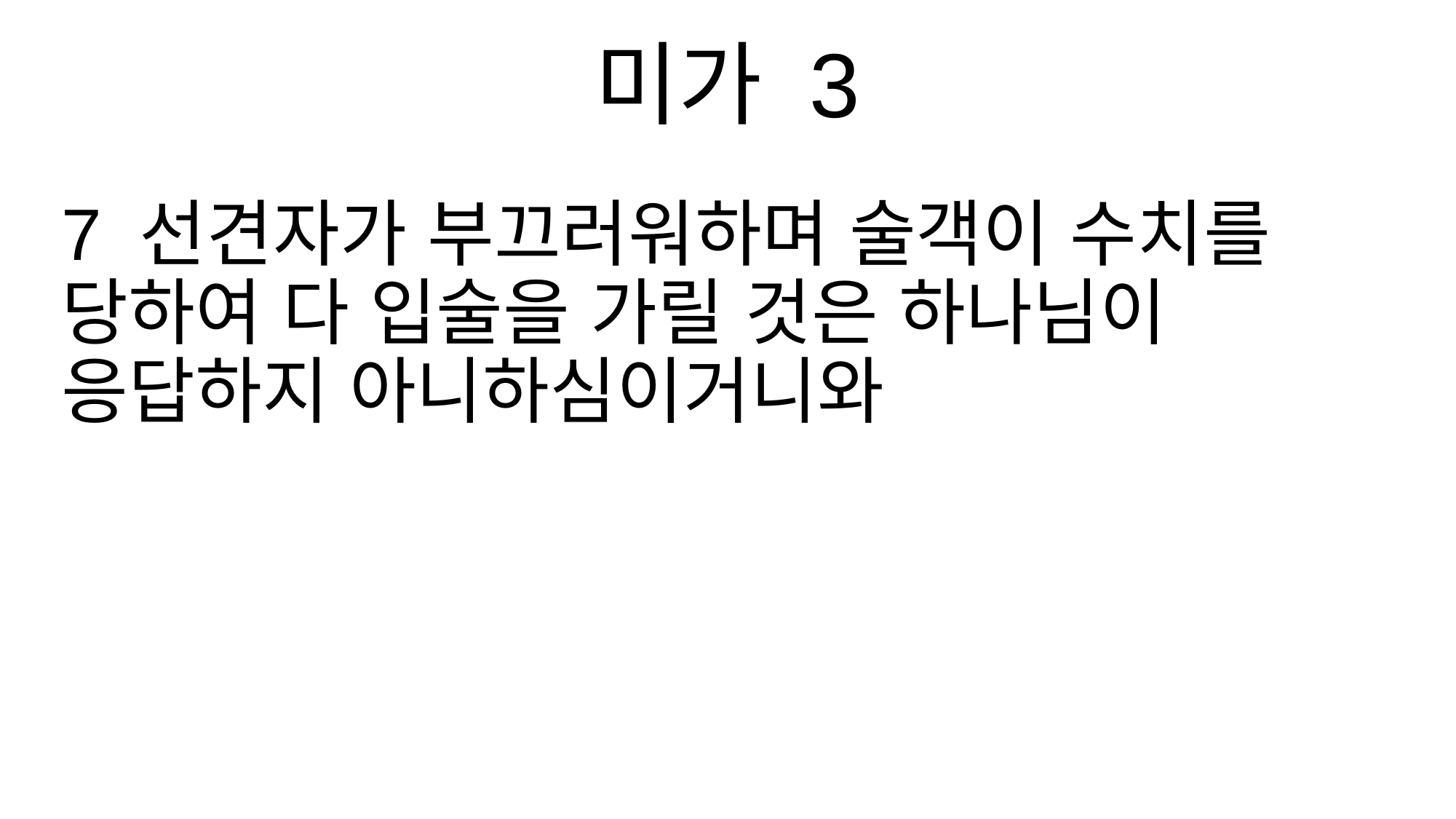

미가 3
7 선견자가 부끄러워하며 술객이 수치를 당하여 다 입술을 가릴 것은 하나님이 응답하지 아니하심이거니와